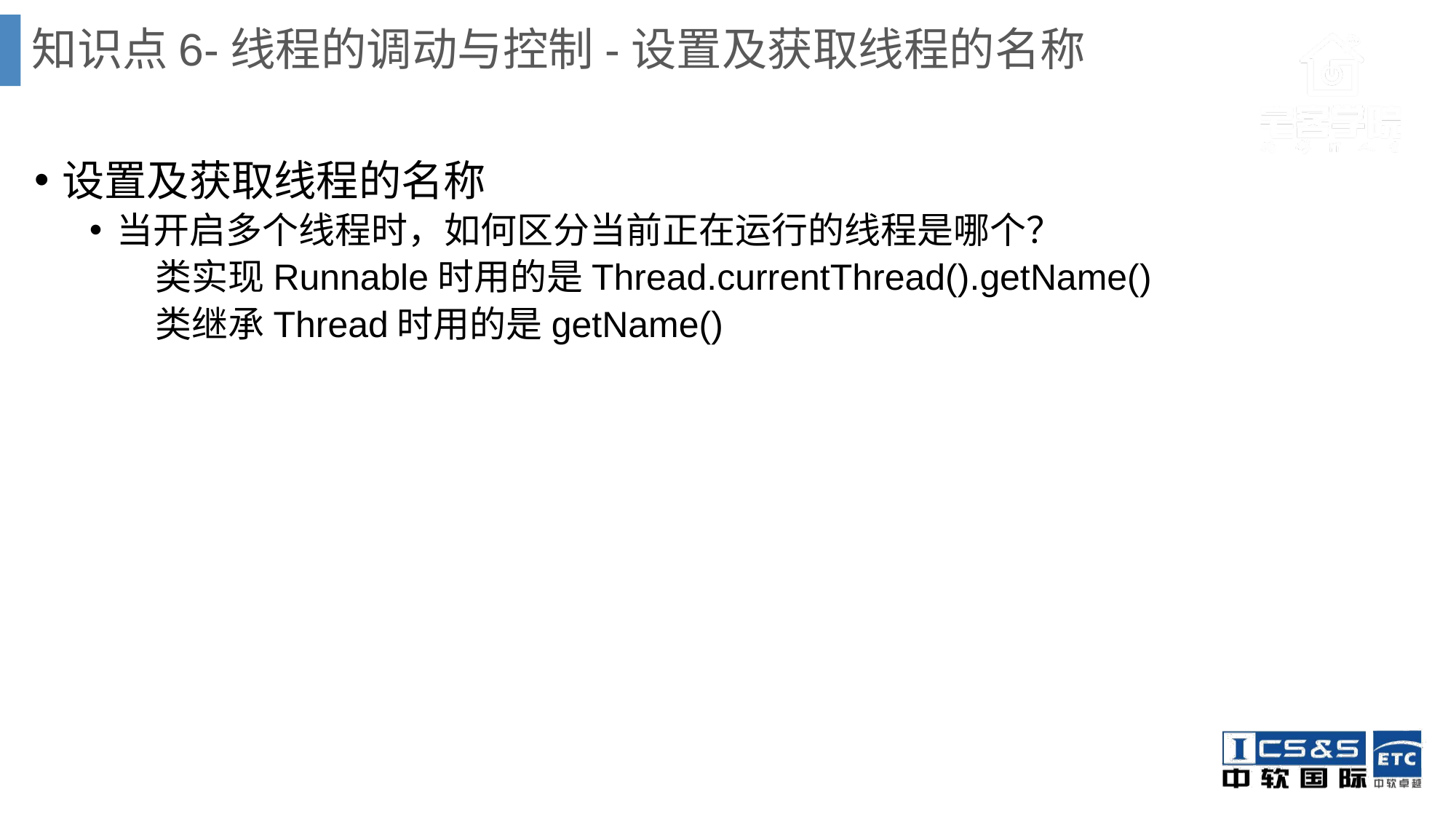

# 知识点6-线程的调动与控制-设置及获取线程的名称
设置及获取线程的名称
当开启多个线程时，如何区分当前正在运行的线程是哪个？
       类实现Runnable时用的是Thread.currentThread().getName()
       类继承Thread时用的是getName()